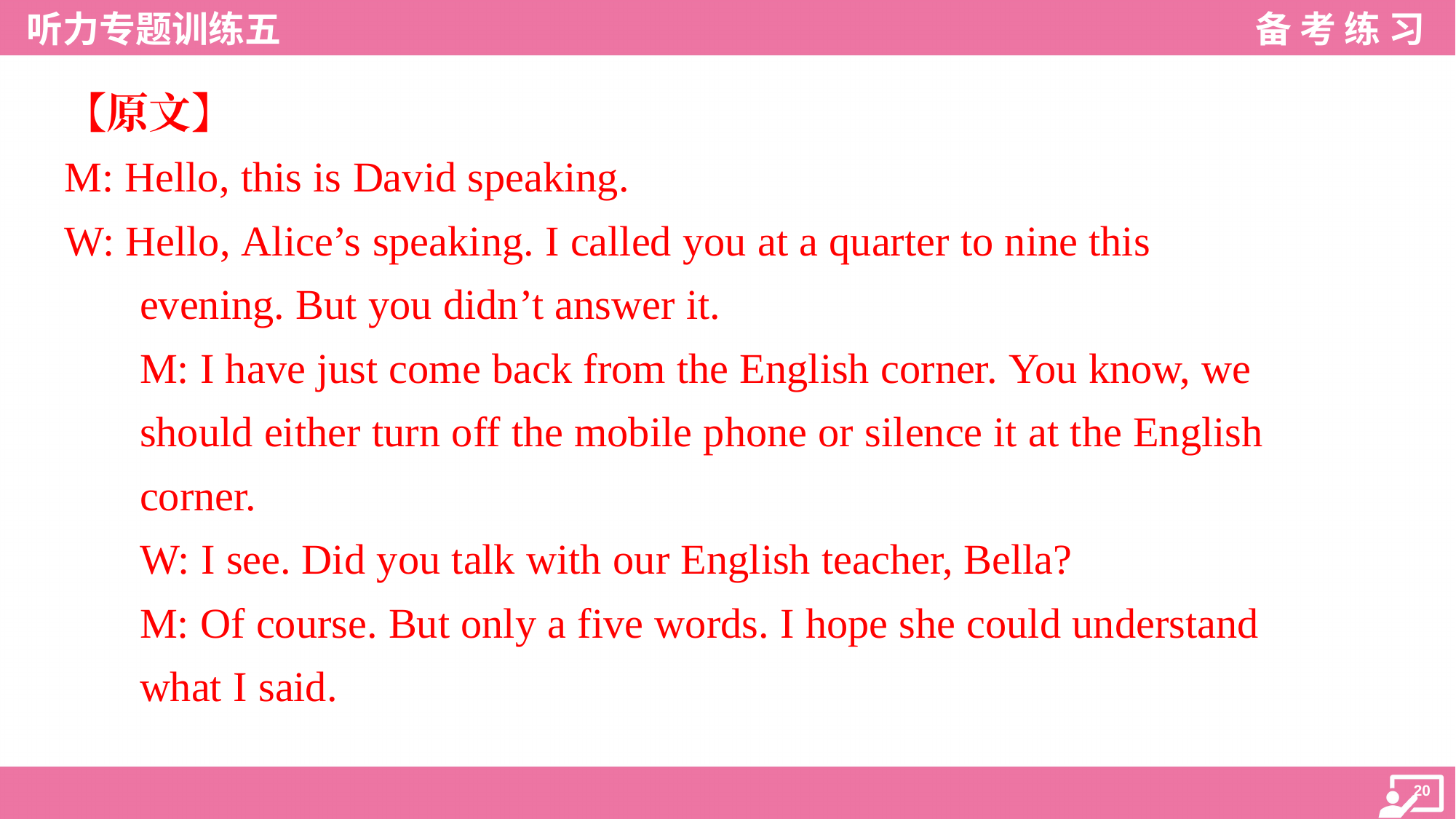

【原文】
M: Hello, this is David speaking.
W: Hello, Alice’s speaking. I called you at a quarter to nine this
evening. But you didn’t answer it.
M: I have just come back from the English corner. You know, we
should either turn off the mobile phone or silence it at the English
corner.
W: I see. Did you talk with our English teacher, Bella?
M: Of course. But only a five words. I hope she could understand
what I said.